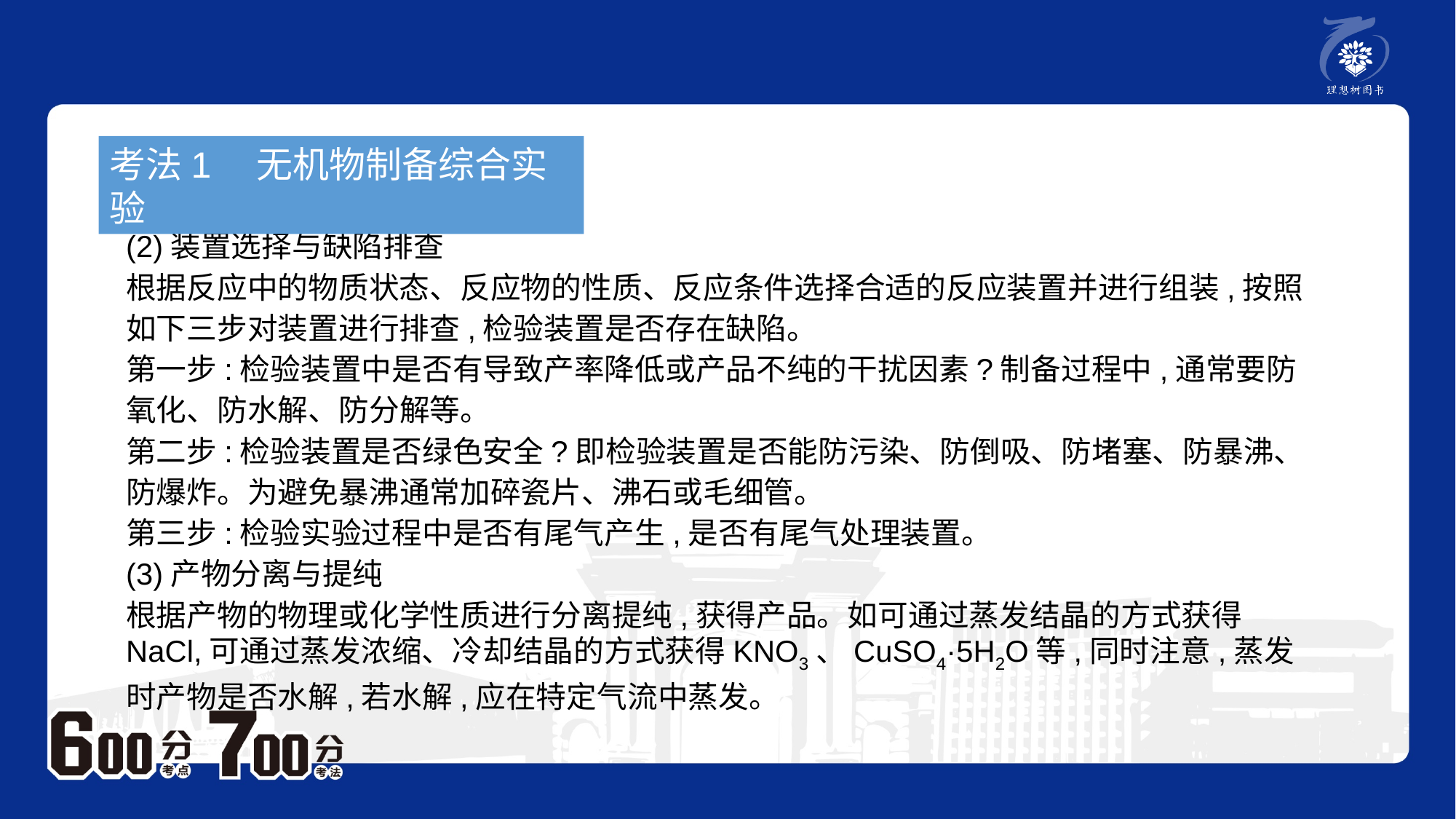

考法1　无机物制备综合实验
(2)装置选择与缺陷排查
根据反应中的物质状态、反应物的性质、反应条件选择合适的反应装置并进行组装,按照如下三步对装置进行排查,检验装置是否存在缺陷。
第一步:检验装置中是否有导致产率降低或产品不纯的干扰因素?制备过程中,通常要防氧化、防水解、防分解等。
第二步:检验装置是否绿色安全?即检验装置是否能防污染、防倒吸、防堵塞、防暴沸、防爆炸。为避免暴沸通常加碎瓷片、沸石或毛细管。
第三步:检验实验过程中是否有尾气产生,是否有尾气处理装置。
(3)产物分离与提纯
根据产物的物理或化学性质进行分离提纯,获得产品。如可通过蒸发结晶的方式获得NaCl,可通过蒸发浓缩、冷却结晶的方式获得KNO3、CuSO4·5H2O等,同时注意,蒸发时产物是否水解,若水解,应在特定气流中蒸发。